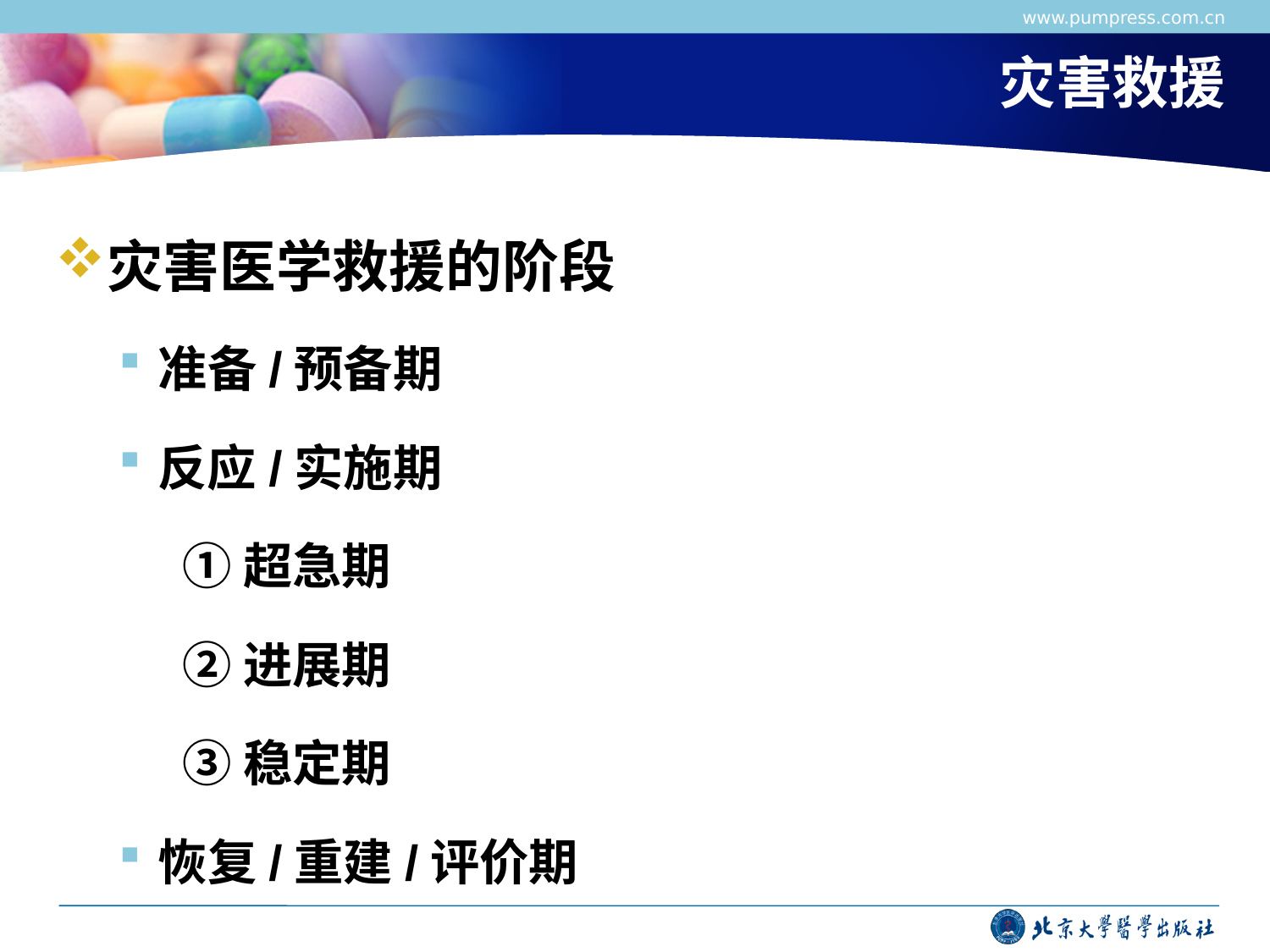

www.pumpress.com.cn
# 灾害救援
灾害医学救援的阶段
准备/预备期
反应/实施期
①超急期
②进展期
③稳定期
恢复/重建/评价期